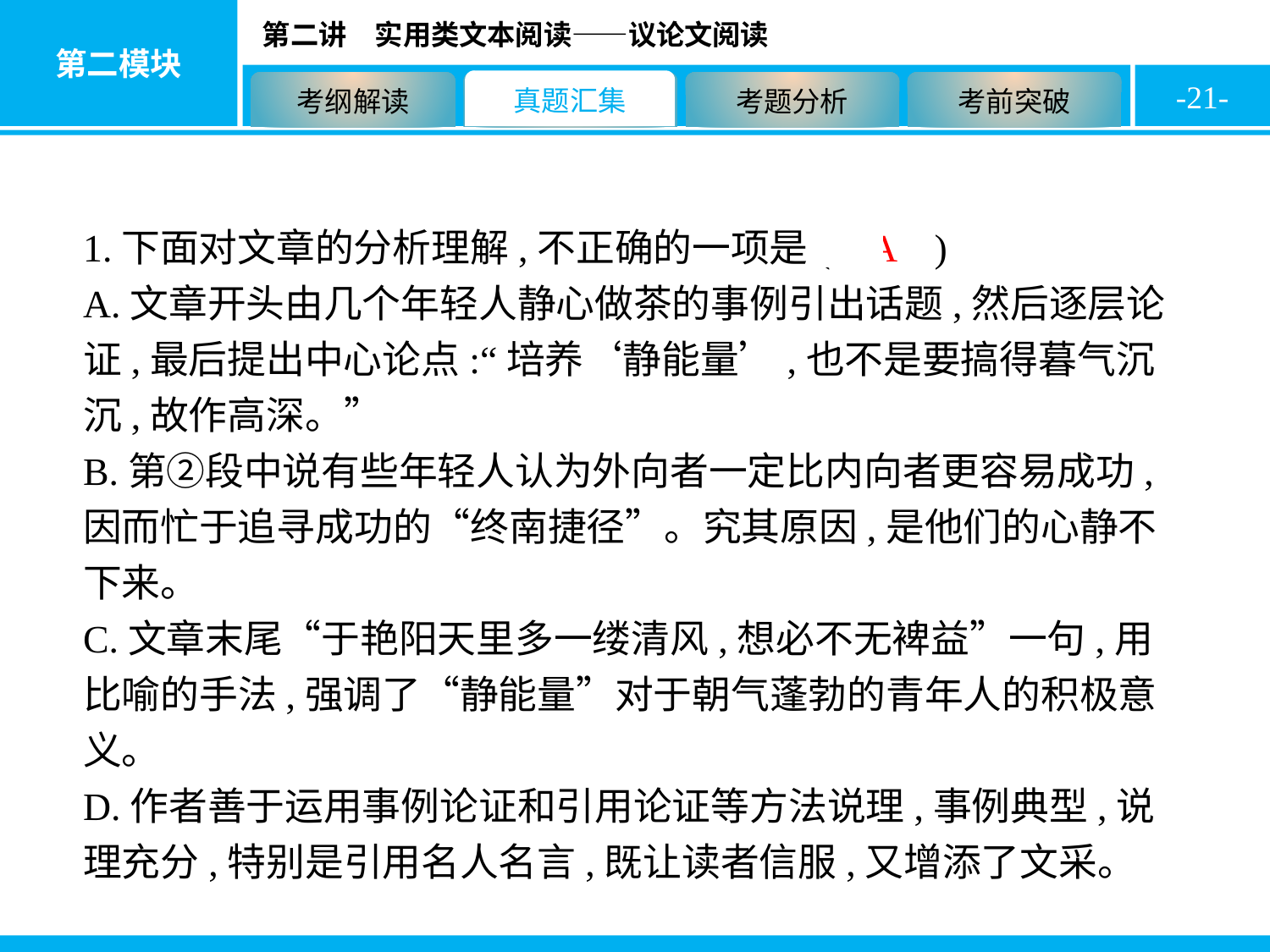

-21-
1.下面对文章的分析理解,不正确的一项是(    A    )
A.文章开头由几个年轻人静心做茶的事例引出话题,然后逐层论证,最后提出中心论点:“培养‘静能量’,也不是要搞得暮气沉沉,故作高深。”
B.第②段中说有些年轻人认为外向者一定比内向者更容易成功,因而忙于追寻成功的“终南捷径”。究其原因,是他们的心静不下来。
C.文章末尾“于艳阳天里多一缕清风,想必不无裨益”一句,用比喻的手法,强调了“静能量”对于朝气蓬勃的青年人的积极意义。
D.作者善于运用事例论证和引用论证等方法说理,事例典型,说理充分,特别是引用名人名言,既让读者信服,又增添了文采。